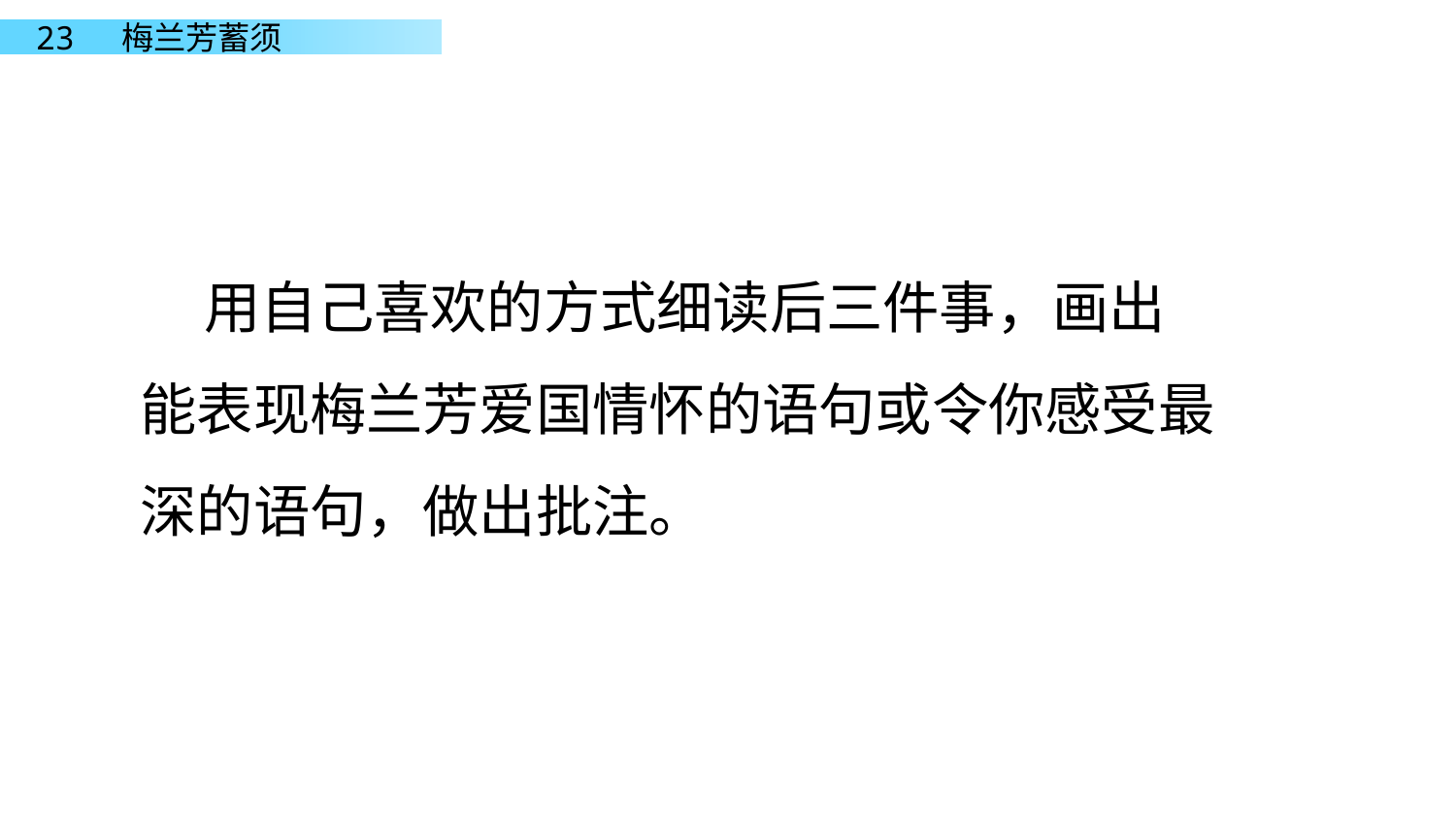

用自己喜欢的方式细读后三件事，画出能表现梅兰芳爱国情怀的语句或令你感受最深的语句，做出批注。